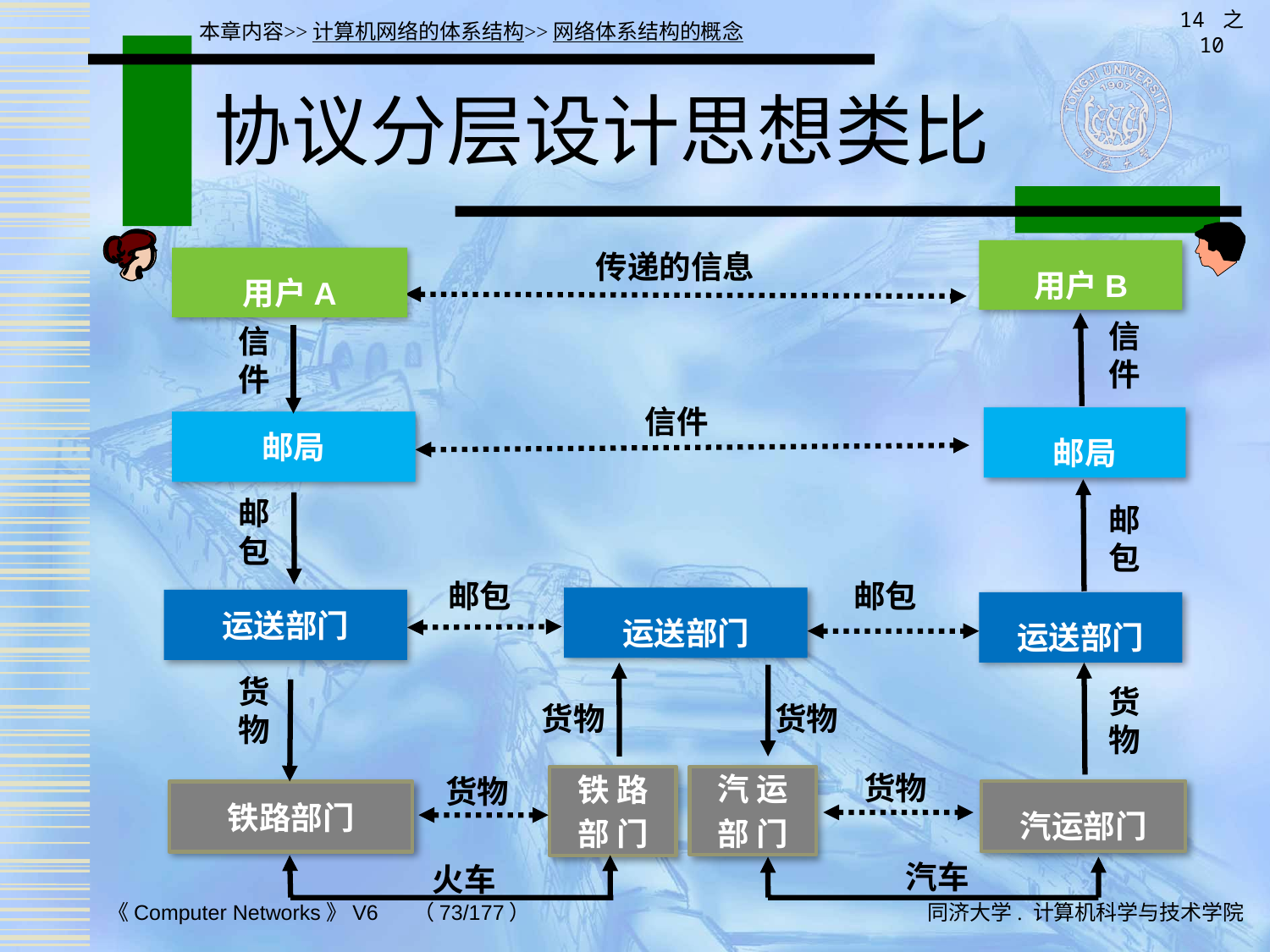

14 之 10
本章内容>>计算机网络的体系结构>>网络体系结构的概念
# 协议分层设计思想类比

传递的信息

用户B
用户A
信件

邮局
邮包

运送部门
货物

铁路部门

信件

信件
邮局

邮包
邮包
邮包
运送部门
运送部门

货物
货物
货物
货物
货物
铁 路
部 门
汽 运
部 门
汽运部门

汽车
火车